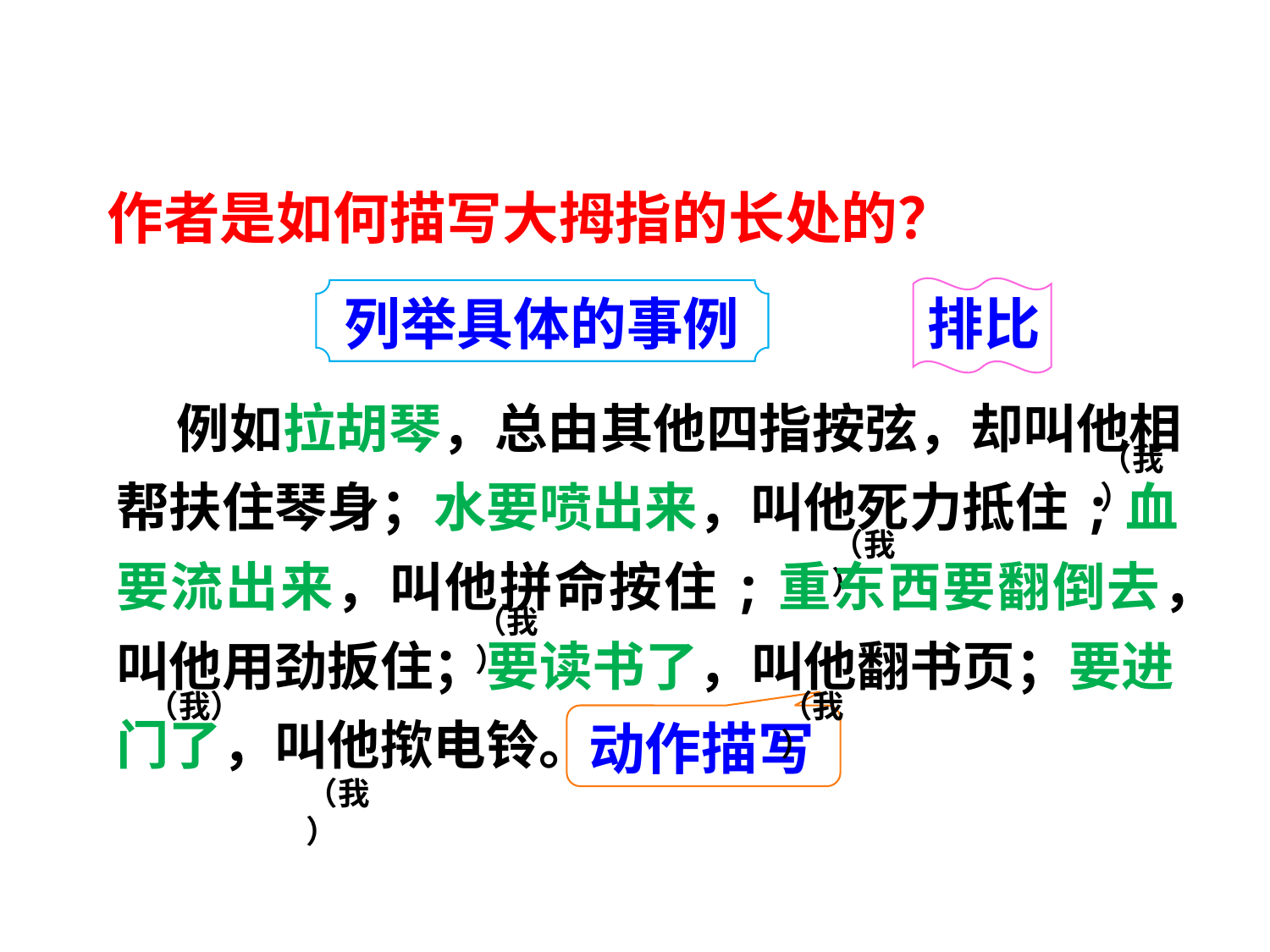

作者是如何描写大拇指的长处的？

排比

列举具体的事例

    例如拉胡琴，总由其他四指按弦，却叫他相帮扶住琴身；水要喷出来，叫他死力抵住;血要流出来，叫他拼命按住;重东西要翻倒去，叫他用劲扳住；要读书了，叫他翻书页；要进门了，叫他揿电铃。
（我）
（我）
（我）
（我）
（我）

动作描写
（我）